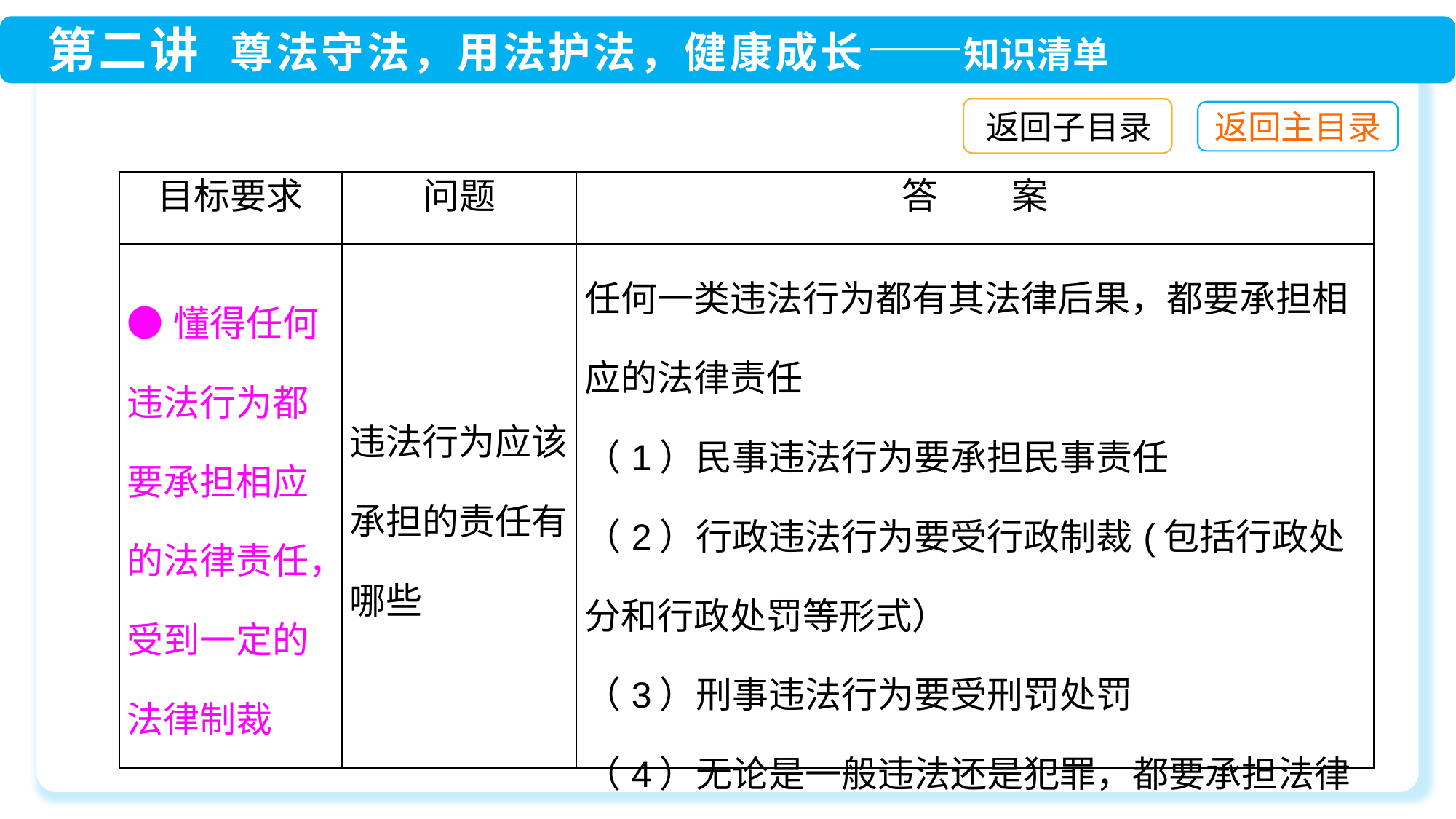

返回子目录
| 目标要求 | 问题 | 答　　案 |
| --- | --- | --- |
| ●懂得任何违法行为都要承担相应的法律责任，受到一定的法律制裁 | 违法行为应该承担的责任有哪些 | 任何一类违法行为都有其法律后果，都要承担相应的法律责任 （1）民事违法行为要承担民事责任 （2）行政违法行为要受行政制裁(包括行政处分和行政处罚等形式） （3）刑事违法行为要受刑罚处罚 （4）无论是一般违法还是犯罪，都要承担法律责任 |